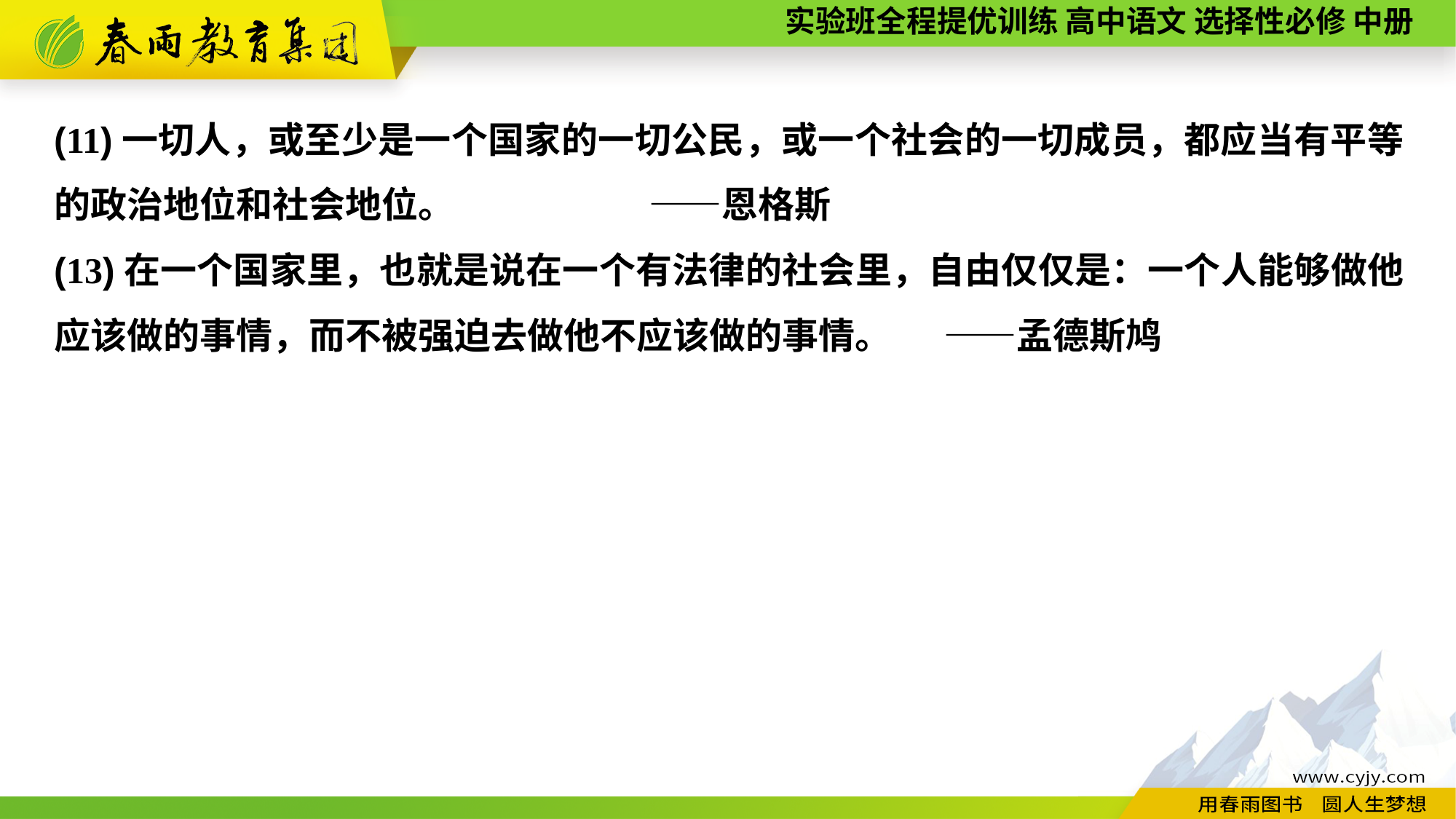

(11)一切人，或至少是一个国家的一切公民，或一个社会的一切成员，都应当有平等的政治地位和社会地位。		      ——恩格斯
(13)在一个国家里，也就是说在一个有法律的社会里，自由仅仅是：一个人能够做他应该做的事情，而不被强迫去做他不应该做的事情。	  ——孟德斯鸠